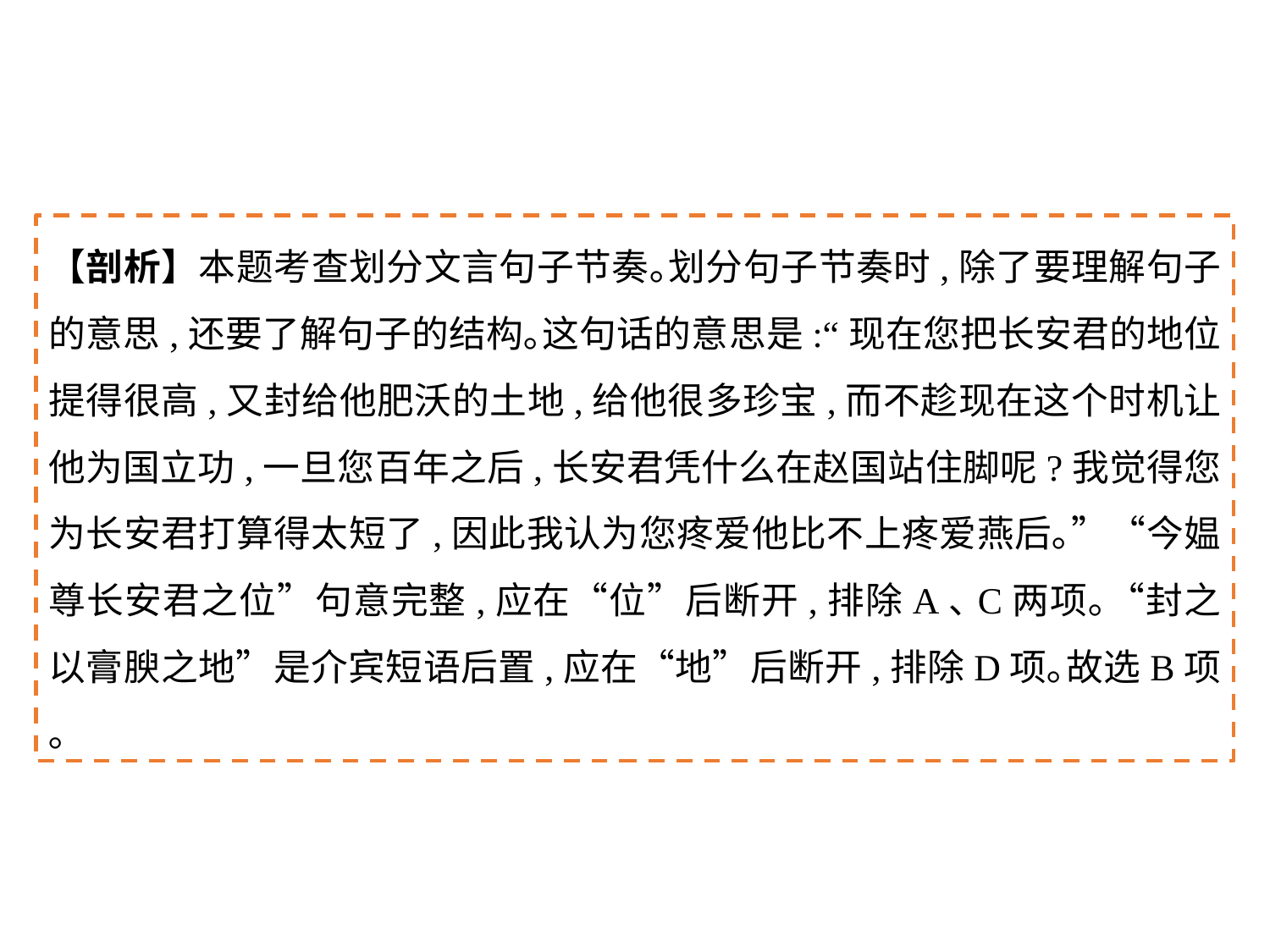

【剖析】本题考查划分文言句子节奏｡划分句子节奏时,除了要理解句子的意思,还要了解句子的结构｡这句话的意思是:“现在您把长安君的地位提得很高,又封给他肥沃的土地,给他很多珍宝,而不趁现在这个时机让他为国立功,一旦您百年之后,长安君凭什么在赵国站住脚呢?我觉得您为长安君打算得太短了,因此我认为您疼爱他比不上疼爱燕后｡”“今媪尊长安君之位”句意完整,应在“位”后断开,排除A､C两项｡“封之以膏腴之地”是介宾短语后置,应在“地”后断开,排除D项｡故选B项｡